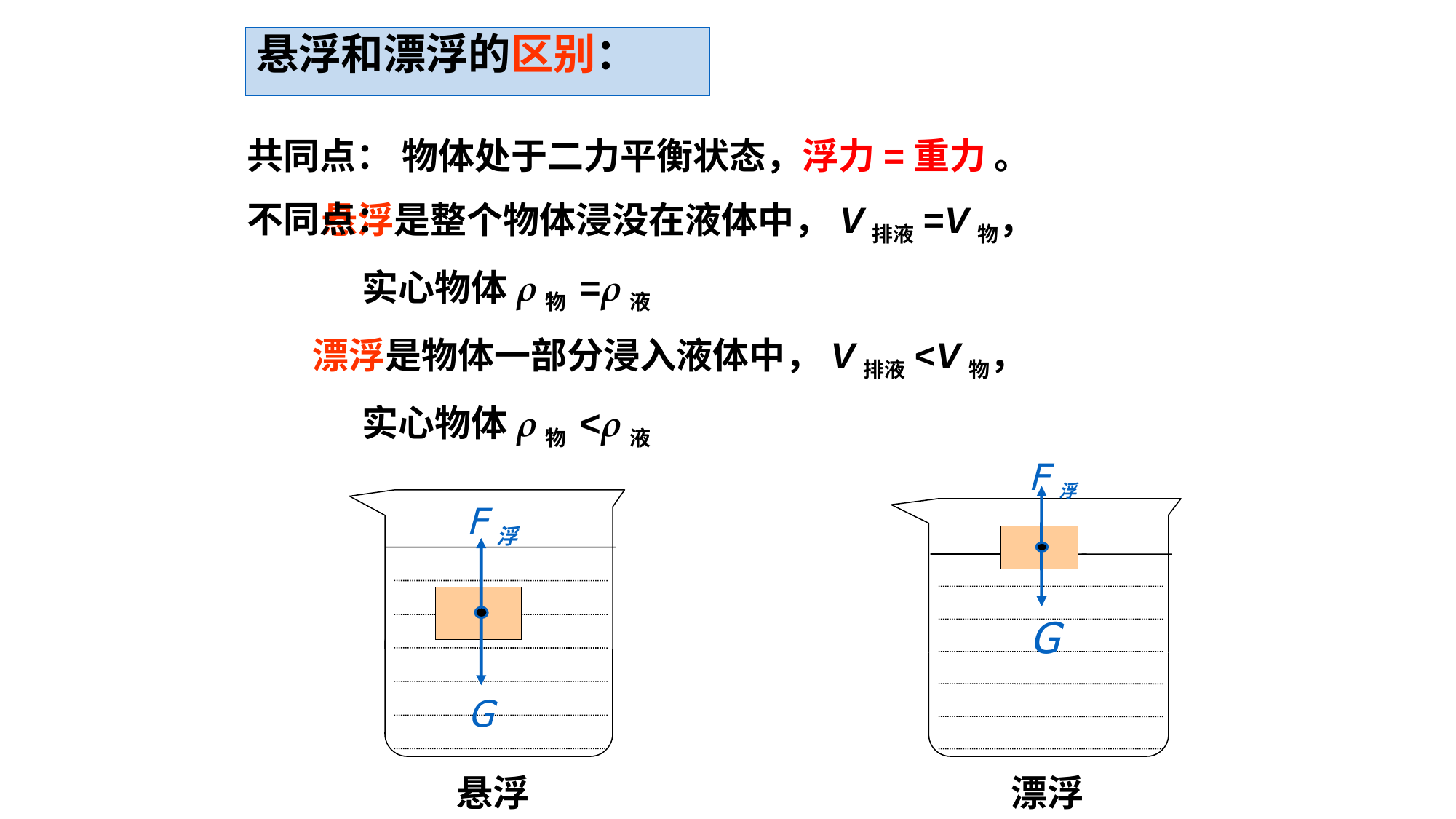

悬浮和漂浮的区别：
共同点：
物体处于二力平衡状态，浮力=重力 。
        悬浮是整个物体浸没在液体中，V排液=V物，
             实心物体ρ物 =ρ液
            漂浮是物体一部分浸入液体中，V排液<V物，
             实心物体ρ物 <ρ液
不同点：

F浮

G

F浮

G

悬浮
漂浮